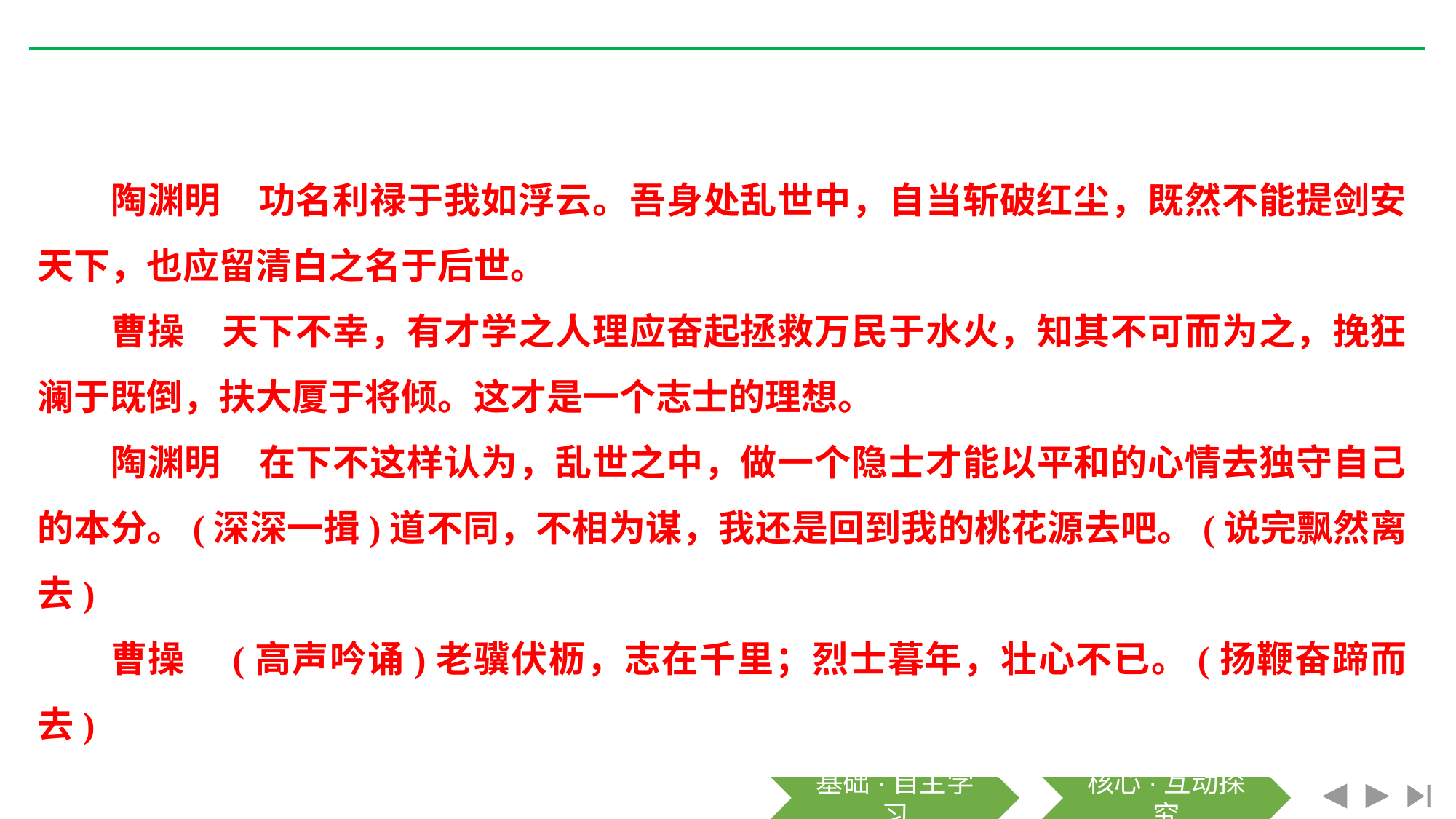

陶渊明　功名利禄于我如浮云。吾身处乱世中，自当斩破红尘，既然不能提剑安天下，也应留清白之名于后世。
曹操　天下不幸，有才学之人理应奋起拯救万民于水火，知其不可而为之，挽狂澜于既倒，扶大厦于将倾。这才是一个志士的理想。
陶渊明　在下不这样认为，乱世之中，做一个隐士才能以平和的心情去独守自己的本分。(深深一揖)道不同，不相为谋，我还是回到我的桃花源去吧。(说完飘然离去)
曹操　(高声吟诵)老骥伏枥，志在千里；烈士暮年，壮心不已。(扬鞭奋蹄而去)